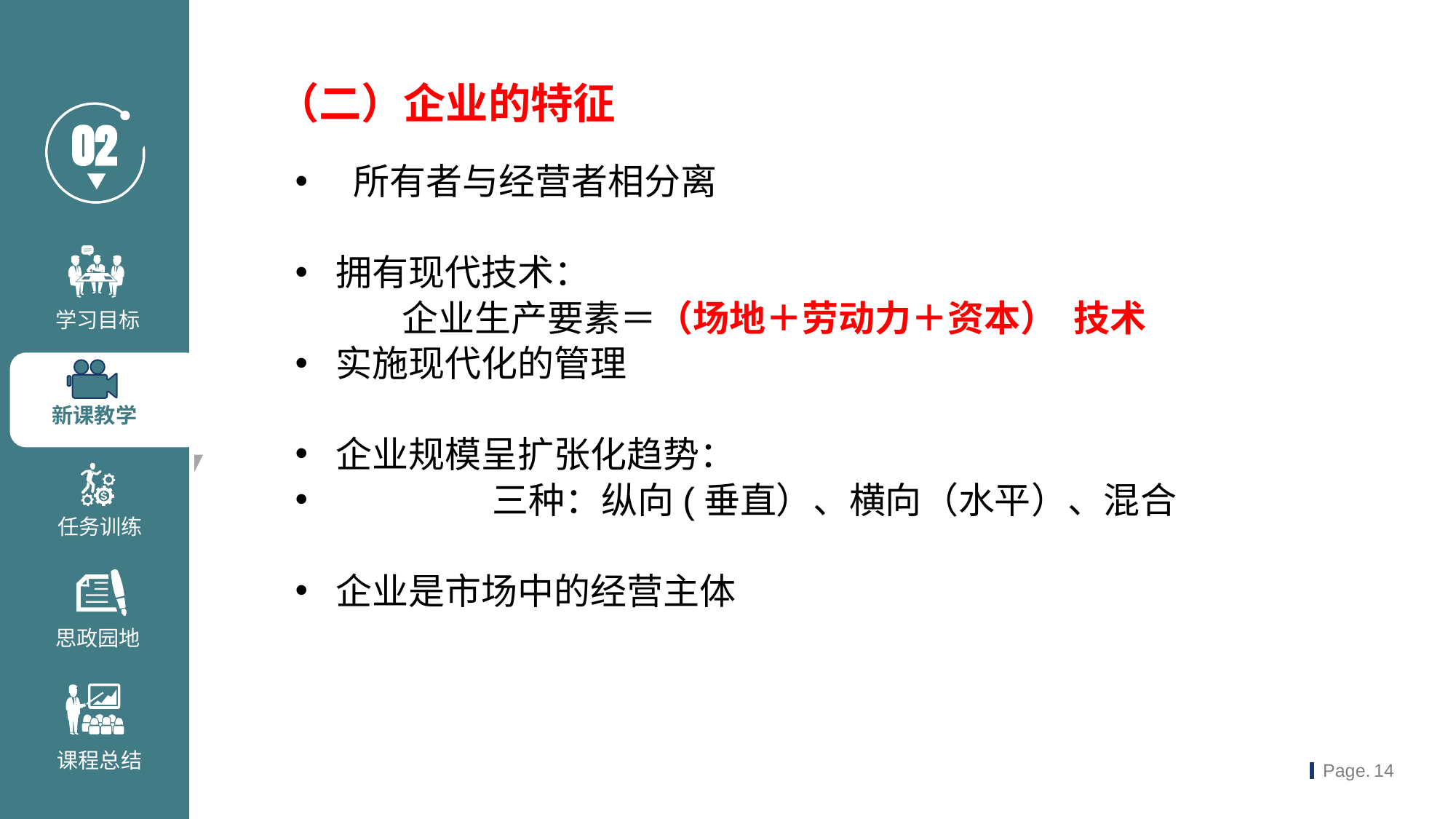

（二）企业的特征
 所有者与经营者相分离

拥有现代技术：
            企业生产要素＝（场地＋劳动力＋资本）  技术
实施现代化的管理

企业规模呈扩张化趋势：
                  三种：纵向(垂直）、横向（水平）、混合

企业是市场中的经营主体